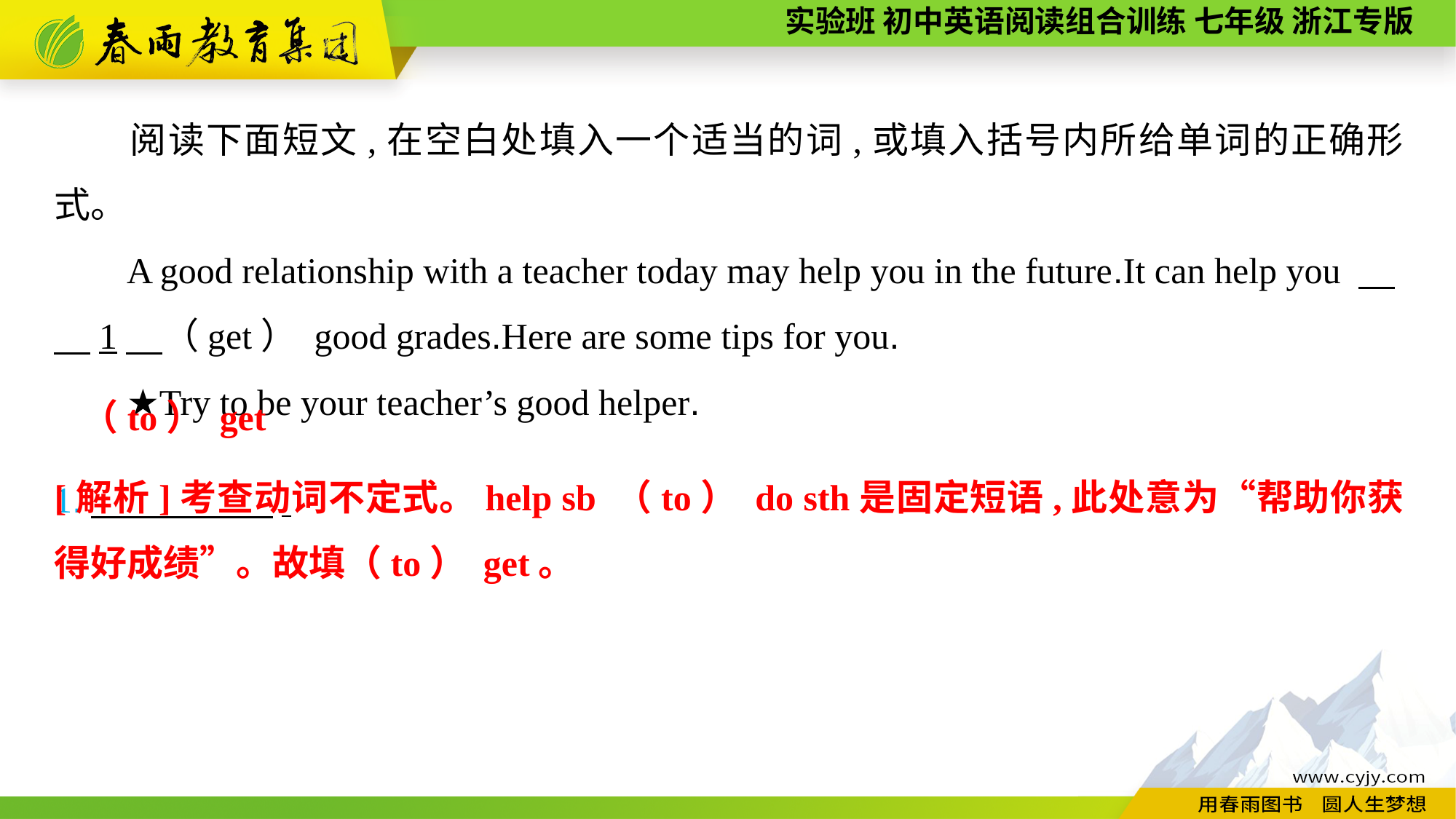

阅读下面短文,在空白处填入一个适当的词,或填入括号内所给单词的正确形式。
A good relationship with a teacher today may help you in the future.It can help you
　1　（get） good grades.Here are some tips for you.
★Try to be your teacher’s good helper.

1.　　　　　.
（to） get
[解析]考查动词不定式。help sb （to） do sth是固定短语,此处意为“帮助你获得好成绩”。故填（to） get。